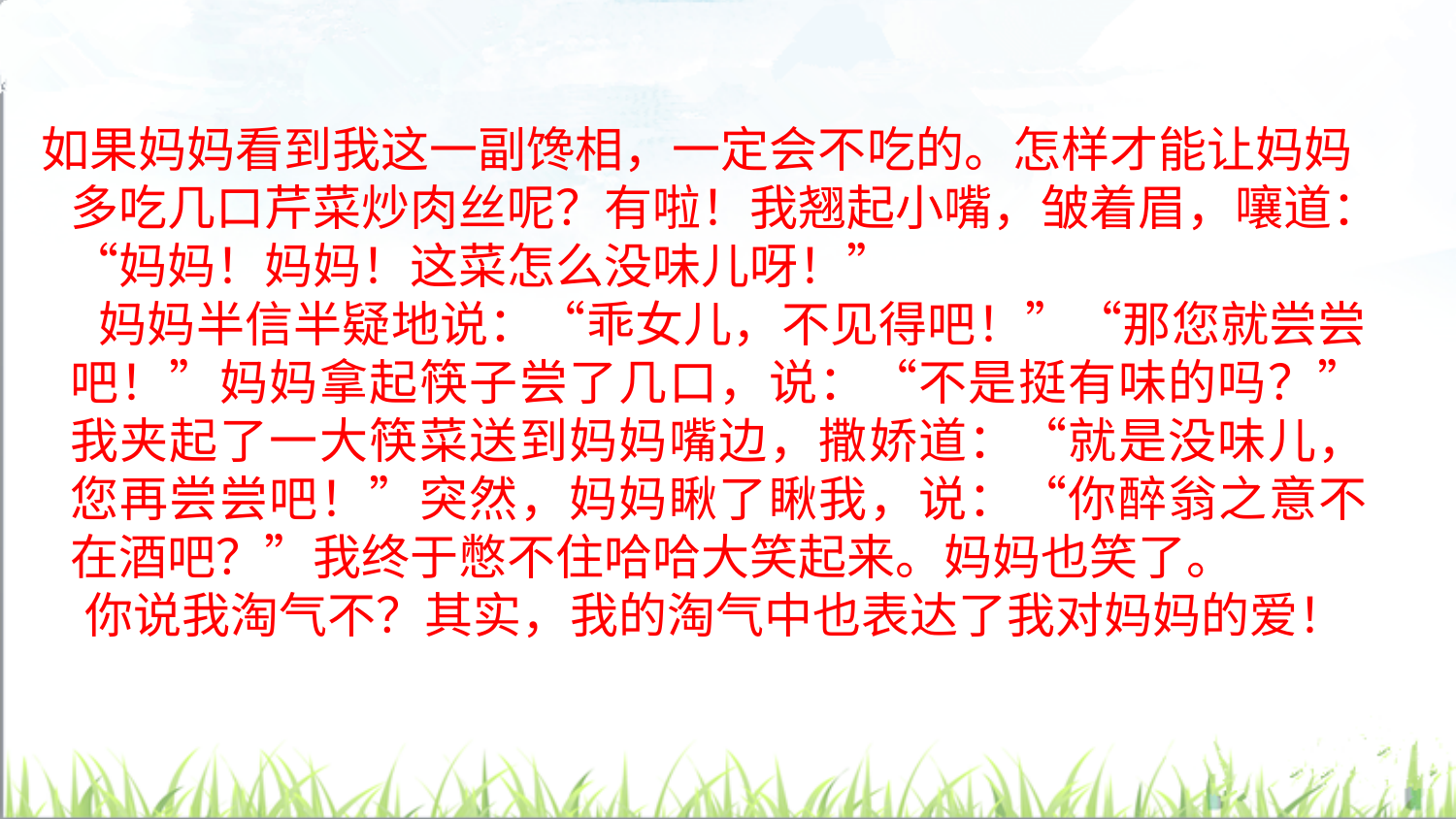

如果妈妈看到我这一副馋相，一定会不吃的。怎样才能让妈妈多吃几口芹菜炒肉丝呢？有啦！我翘起小嘴，皱着眉，嚷道：“妈妈！妈妈！这菜怎么没味儿呀！”
        妈妈半信半疑地说：“乖女儿，不见得吧！”“那您就尝尝吧！”妈妈拿起筷子尝了几口，说：“不是挺有味的吗？”我夹起了一大筷菜送到妈妈嘴边，撒娇道：“就是没味儿，您再尝尝吧！”突然，妈妈瞅了瞅我，说：“你醉翁之意不在酒吧？”我终于憋不住哈哈大笑起来。妈妈也笑了。
       你说我淘气不？其实，我的淘气中也表达了我对妈妈的爱！